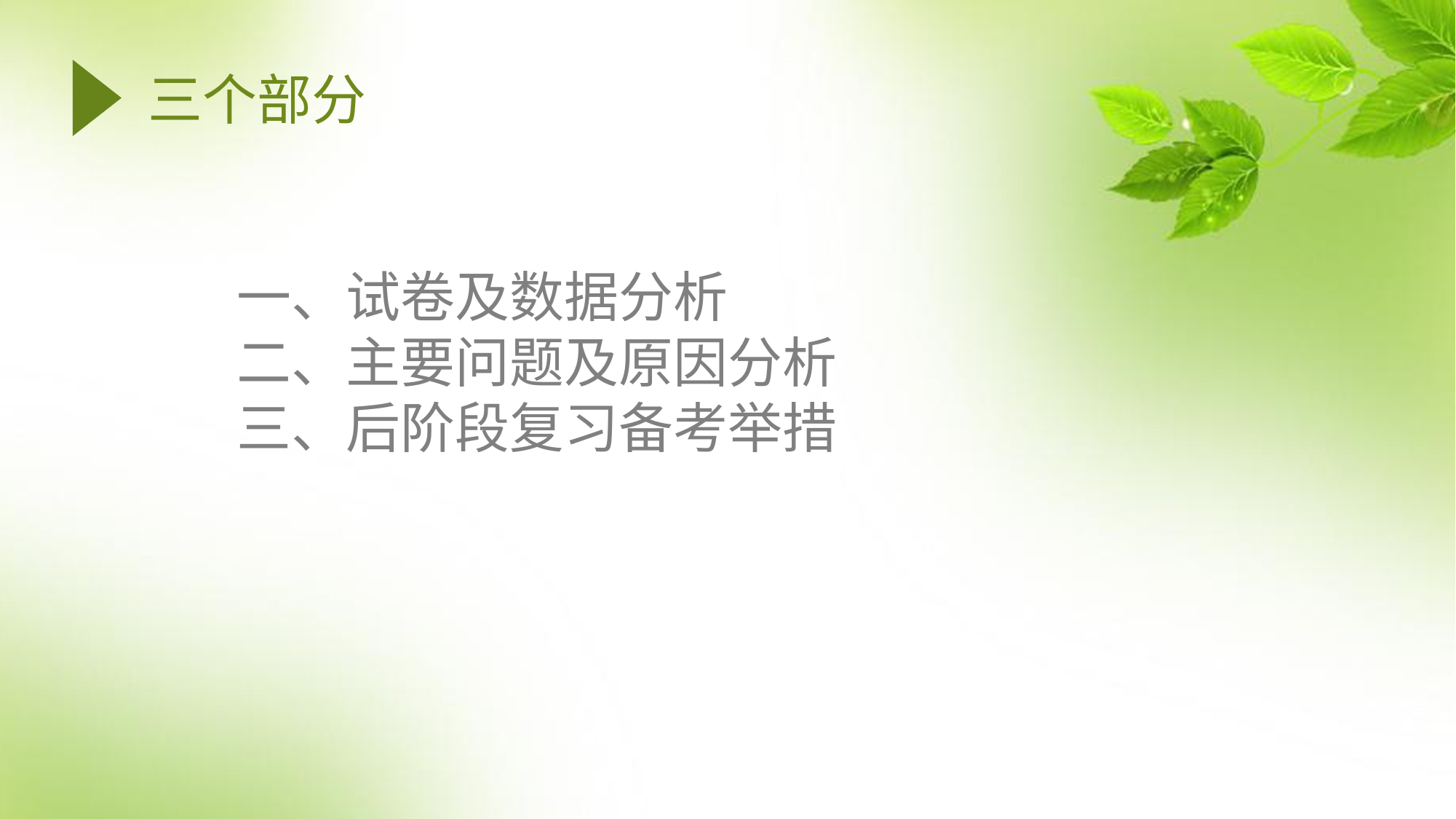

# 三个部分
一、试卷及数据分析
二、主要问题及原因分析
三、后阶段复习备考举措